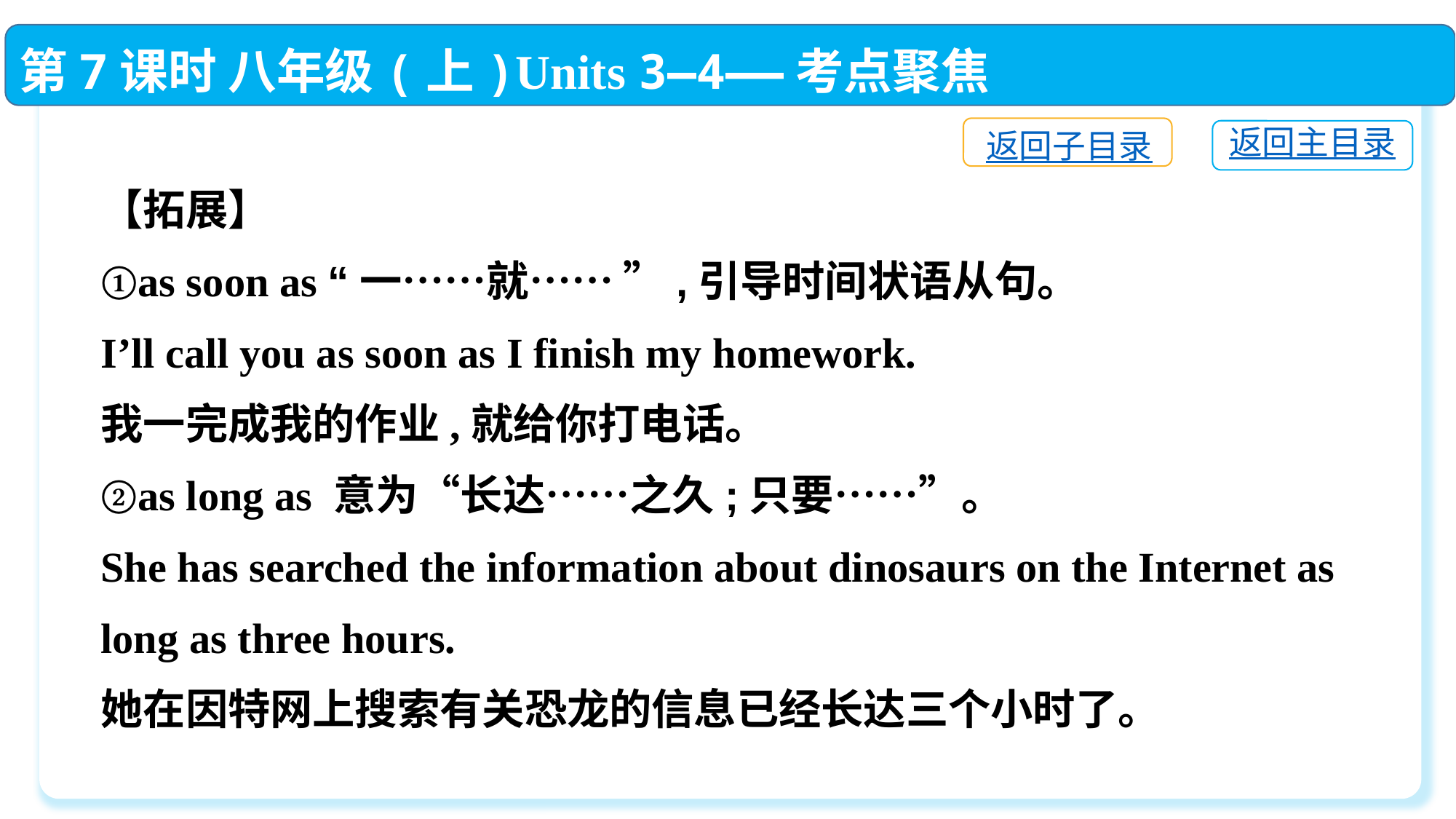

第7课时 八年级(上)Units 3—4——考点聚焦

返回子目录
返回主目录
【拓展】
①as soon as “一……就…… ”,引导时间状语从句。
I’ll call you as soon as I finish my homework.
我一完成我的作业,就给你打电话。
②as long as 意为“长达……之久;只要……”。
She has searched the information about dinosaurs on the Internet as long as three hours.
她在因特网上搜索有关恐龙的信息已经长达三个小时了。